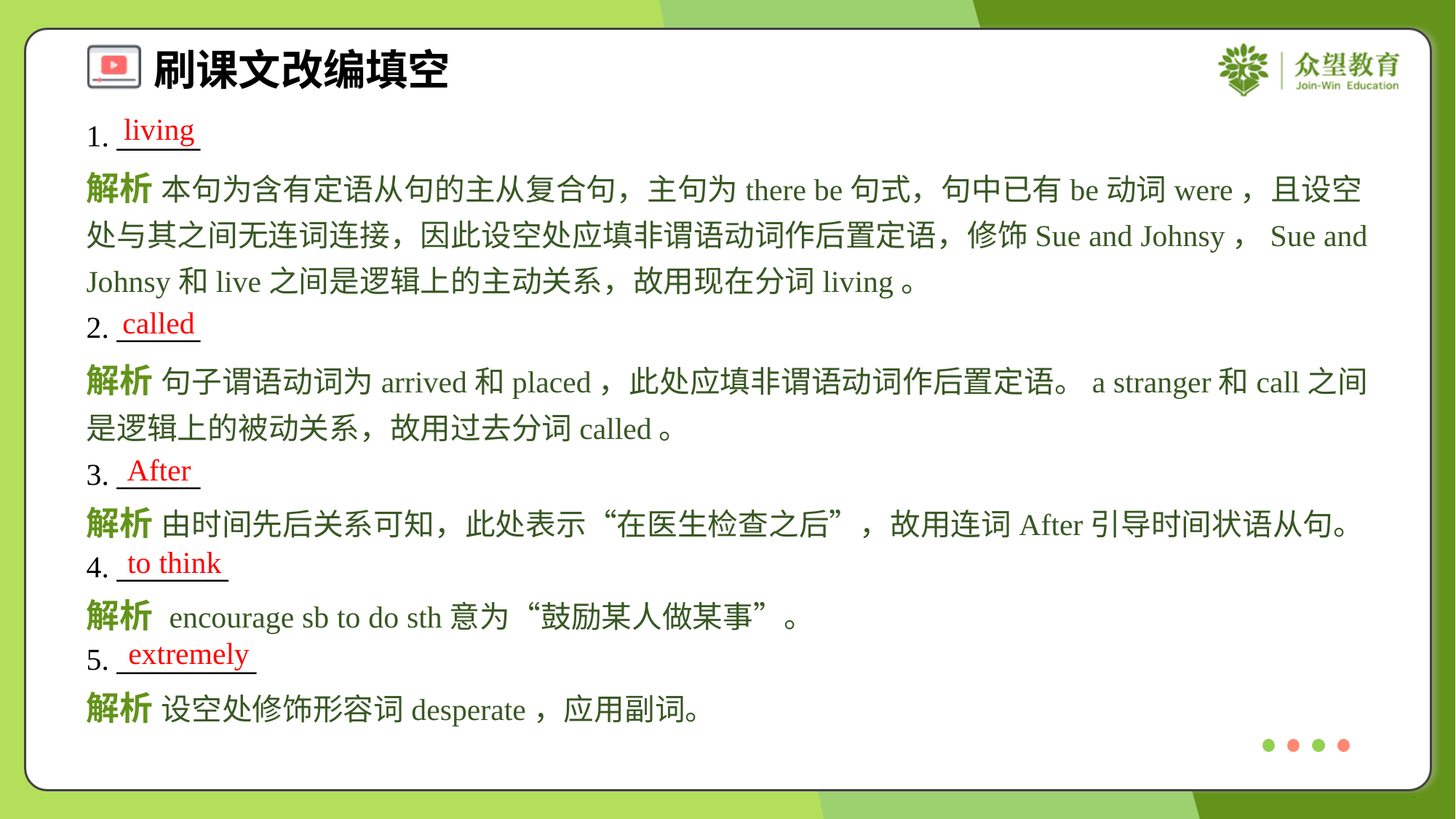

living
1. ______
解析 本句为含有定语从句的主从复合句，主句为there be句式，句中已有be动词were，且设空处与其之间无连词连接，因此设空处应填非谓语动词作后置定语，修饰Sue and Johnsy，Sue and Johnsy和live之间是逻辑上的主动关系，故用现在分词living。
called
2. ______
解析 句子谓语动词为arrived和placed，此处应填非谓语动词作后置定语。a stranger和call之间是逻辑上的被动关系，故用过去分词called。
After
3. ______
解析 由时间先后关系可知，此处表示“在医生检查之后”，故用连词After引导时间状语从句。
to think
4. ________
解析 encourage sb to do sth意为“鼓励某人做某事”。
extremely
5. __________
解析 设空处修饰形容词desperate，应用副词。